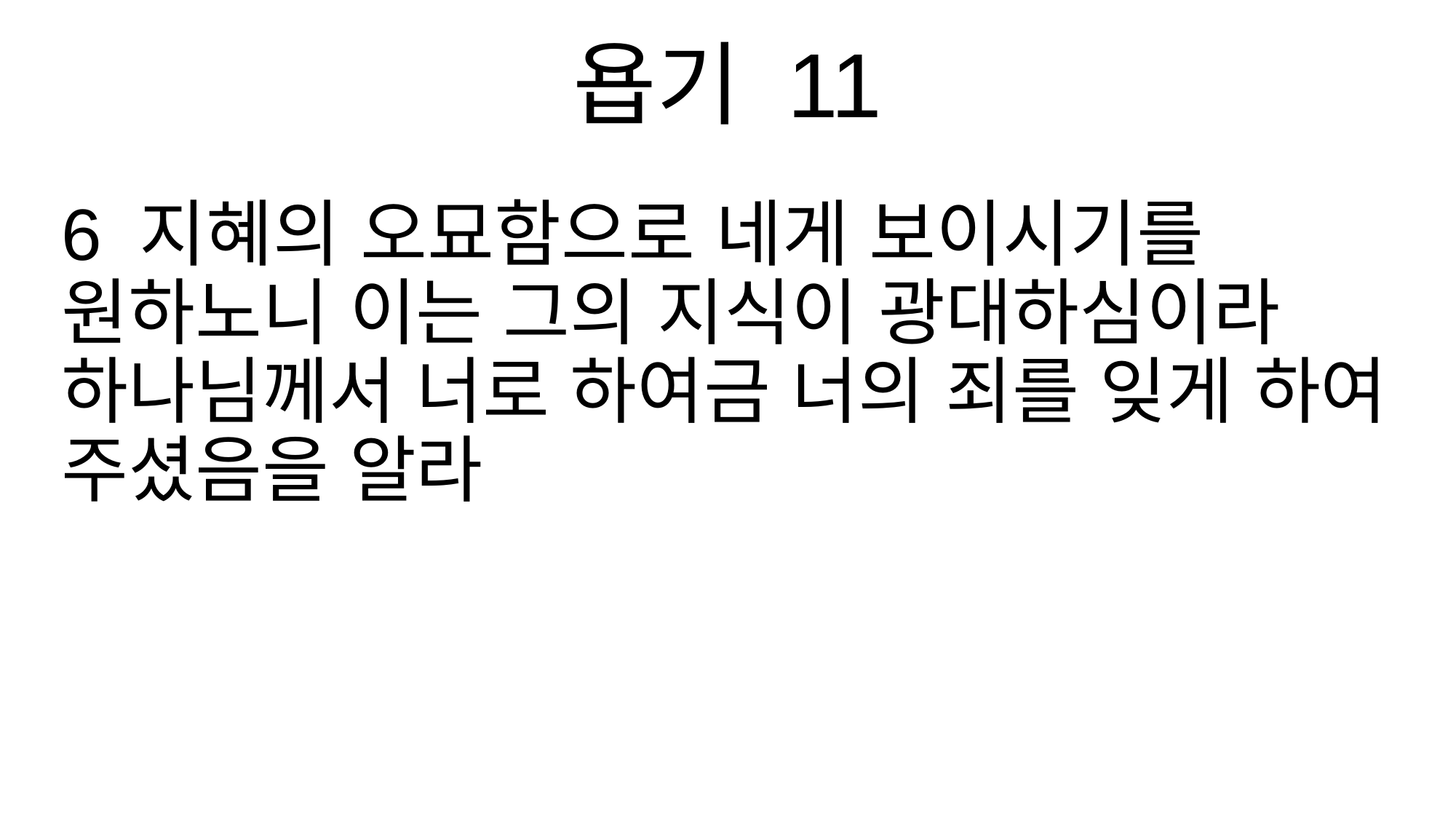

욥기 11
6 지혜의 오묘함으로 네게 보이시기를 원하노니 이는 그의 지식이 광대하심이라 하나님께서 너로 하여금 너의 죄를 잊게 하여 주셨음을 알라